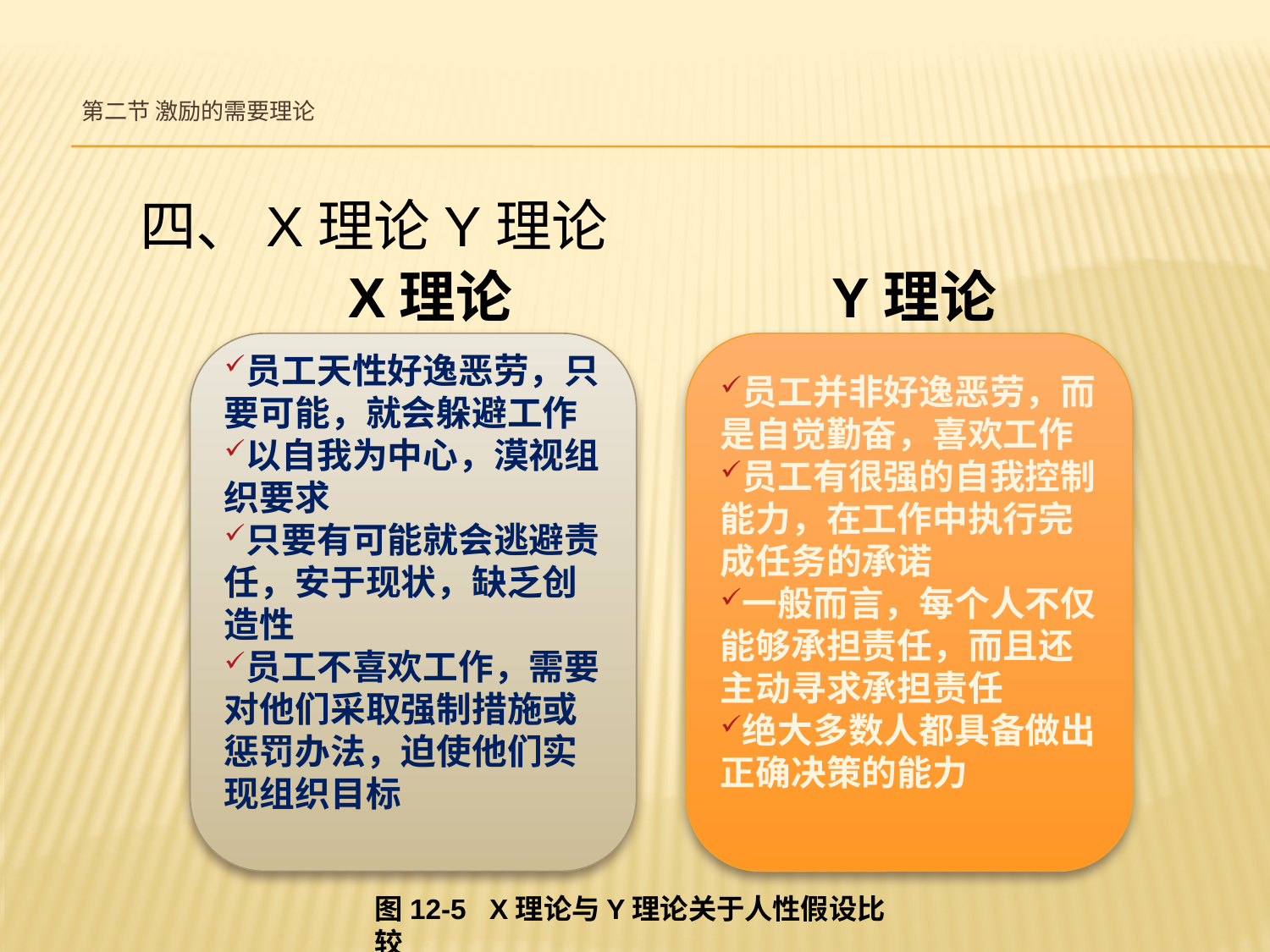

# 第二节 激励的需要理论

 四、X理论Y理论
        X理论 		   	   Y理论
员工天性好逸恶劳，只要可能，就会躲避工作
以自我为中心，漠视组织要求
只要有可能就会逃避责任，安于现状，缺乏创造性
员工不喜欢工作，需要对他们采取强制措施或惩罚办法，迫使他们实现组织目标

员工并非好逸恶劳，而是自觉勤奋，喜欢工作
员工有很强的自我控制能力，在工作中执行完成任务的承诺
一般而言，每个人不仅能够承担责任，而且还主动寻求承担责任
绝大多数人都具备做出正确决策的能力

图12-5   X理论与Y理论关于人性假设比较